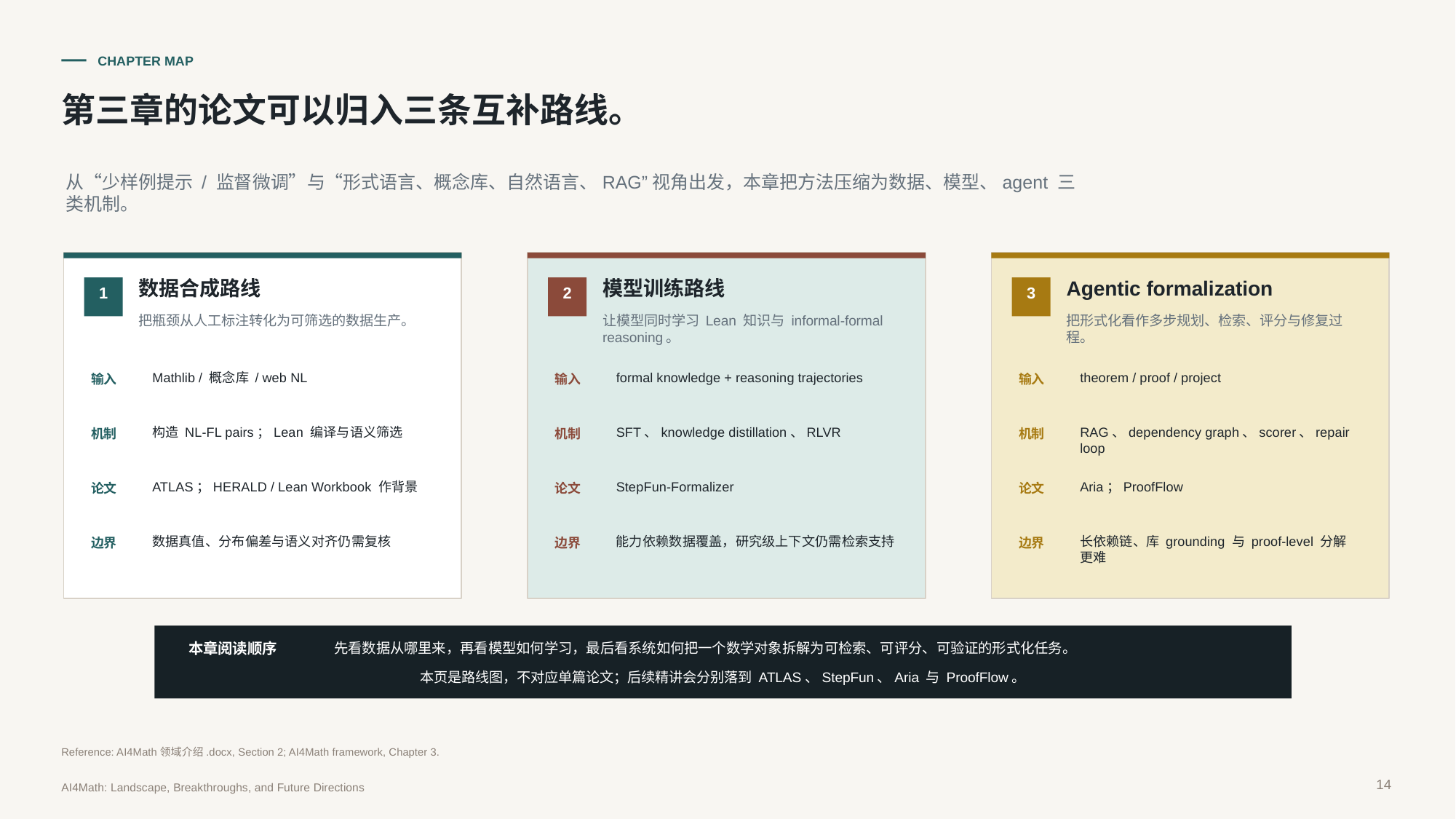

CHAPTER MAP

第三章的论文可以归入三条互补路线。
从“少样例提示 / 监督微调”与“形式语言、概念库、自然语言、RAG”视角出发，本章把方法压缩为数据、模型、agent 三类机制。

数据合成路线
模型训练路线
Agentic formalization

1
2
3
把瓶颈从人工标注转化为可筛选的数据生产。
让模型同时学习 Lean 知识与 informal-formal reasoning。
把形式化看作多步规划、检索、评分与修复过程。
Mathlib / 概念库 / web NL
formal knowledge + reasoning trajectories
theorem / proof / project
输入
输入
输入
构造 NL-FL pairs；Lean 编译与语义筛选
SFT、knowledge distillation、RLVR
RAG、dependency graph、scorer、repair loop
机制
机制
机制
ATLAS；HERALD / Lean Workbook 作背景
StepFun-Formalizer
Aria；ProofFlow
论文
论文
论文
数据真值、分布偏差与语义对齐仍需复核
能力依赖数据覆盖，研究级上下文仍需检索支持
长依赖链、库 grounding 与 proof-level 分解更难
边界
边界
边界

本章阅读顺序
先看数据从哪里来，再看模型如何学习，最后看系统如何把一个数学对象拆解为可检索、可评分、可验证的形式化任务。
本页是路线图，不对应单篇论文；后续精讲会分别落到 ATLAS、StepFun、Aria 与 ProofFlow。
Reference: AI4Math领域介绍.docx, Section 2; AI4Math framework, Chapter 3.
14
AI4Math: Landscape, Breakthroughs, and Future Directions